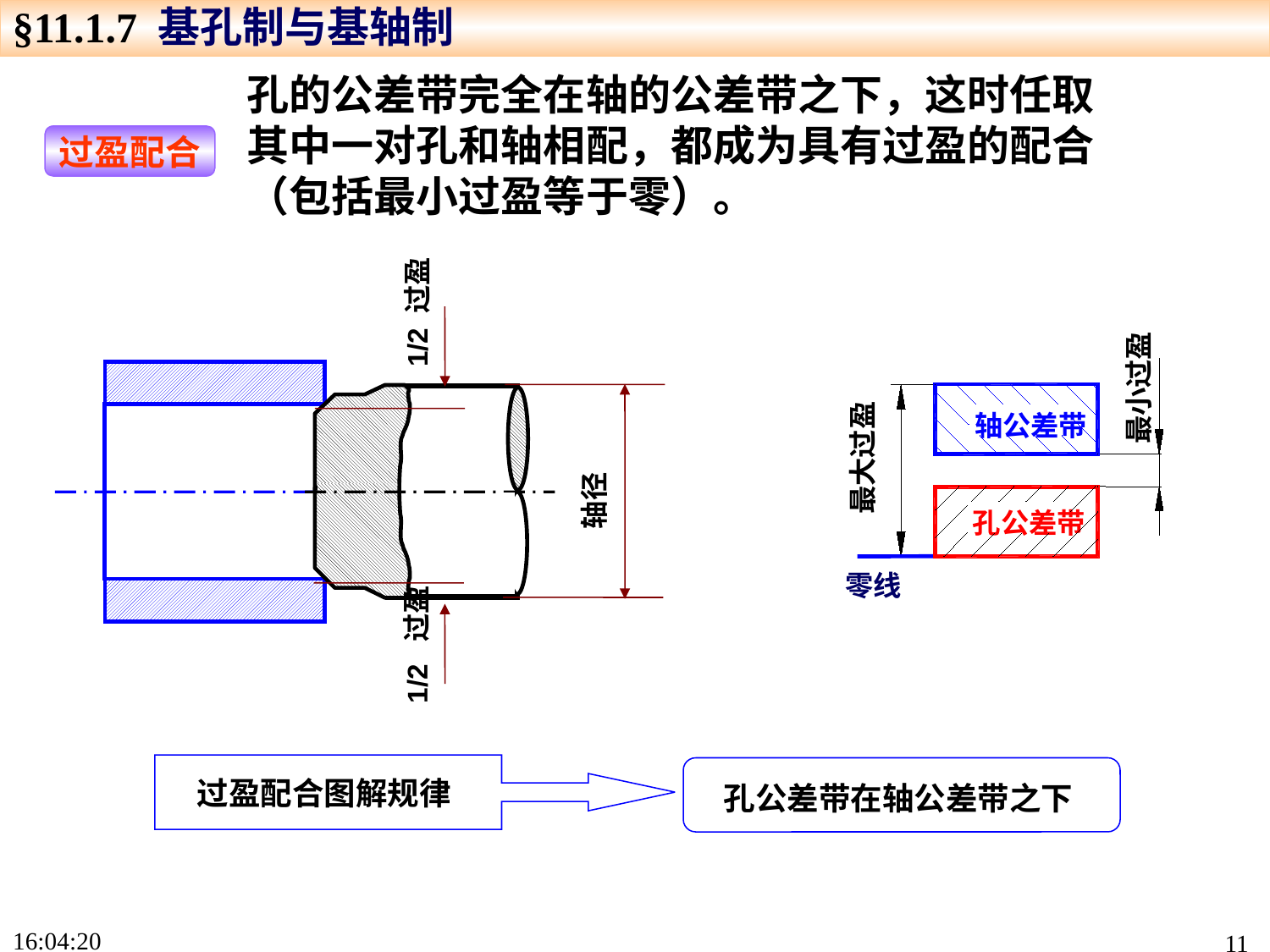

§11.1.7 基孔制与基轴制
孔的公差带完全在轴的公差带之下，这时任取其中一对孔和轴相配，都成为具有过盈的配合（包括最小过盈等于零）。
过盈配合
1/2 过盈

1/2  过盈

最小过盈

轴公差带

轴径

最大过盈

孔公差带

零线

过盈配合图解规律

孔公差带在轴公差带之下
16:04:20
11